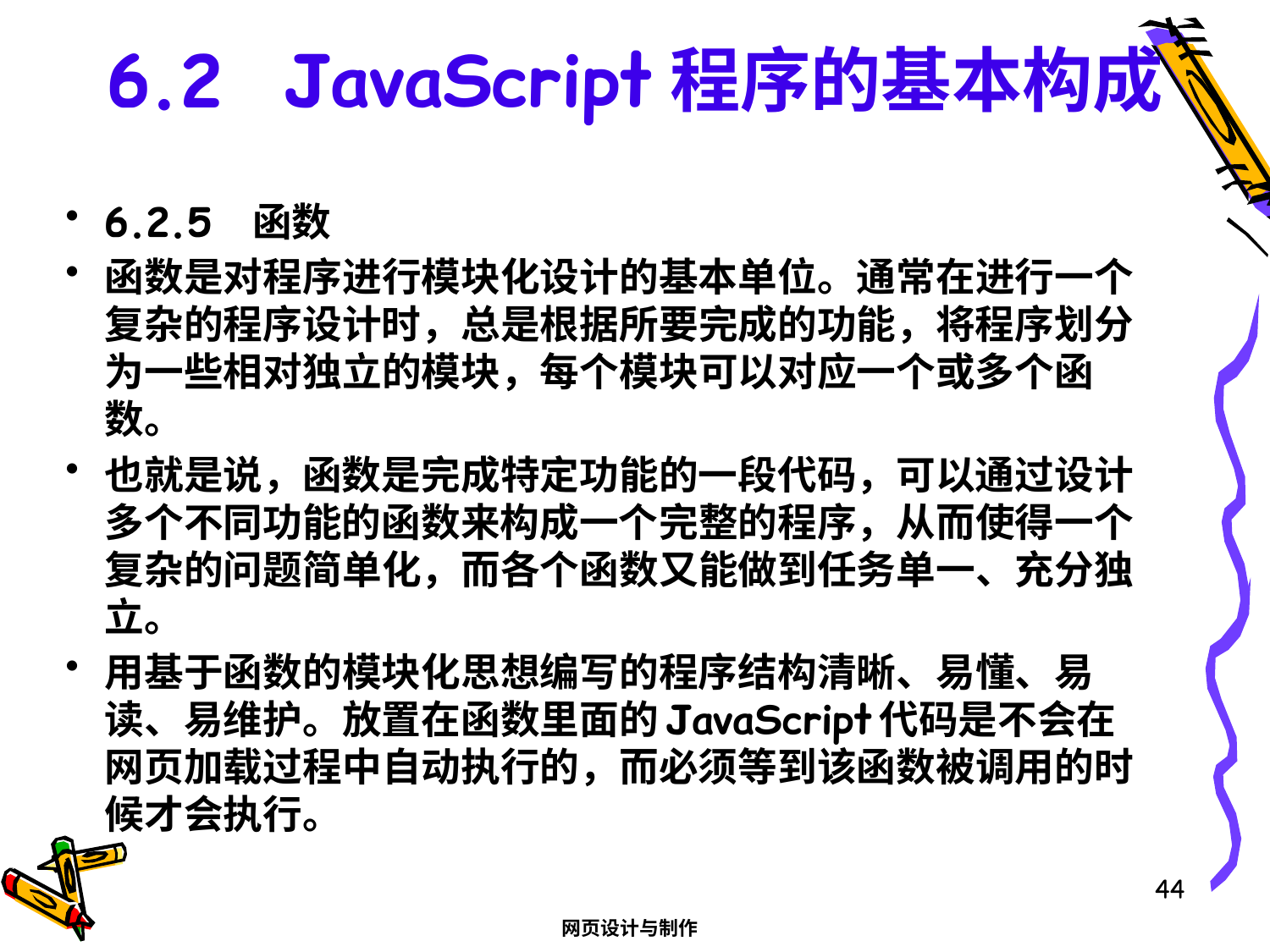

# 6.2  JavaScript程序的基本构成
6.2.5  函数
函数是对程序进行模块化设计的基本单位。通常在进行一个复杂的程序设计时，总是根据所要完成的功能，将程序划分为一些相对独立的模块，每个模块可以对应一个或多个函数。
也就是说，函数是完成特定功能的一段代码，可以通过设计多个不同功能的函数来构成一个完整的程序，从而使得一个复杂的问题简单化，而各个函数又能做到任务单一、充分独立。
用基于函数的模块化思想编写的程序结构清晰、易懂、易读、易维护。放置在函数里面的JavaScript代码是不会在网页加载过程中自动执行的，而必须等到该函数被调用的时候才会执行。
44
网页设计与制作